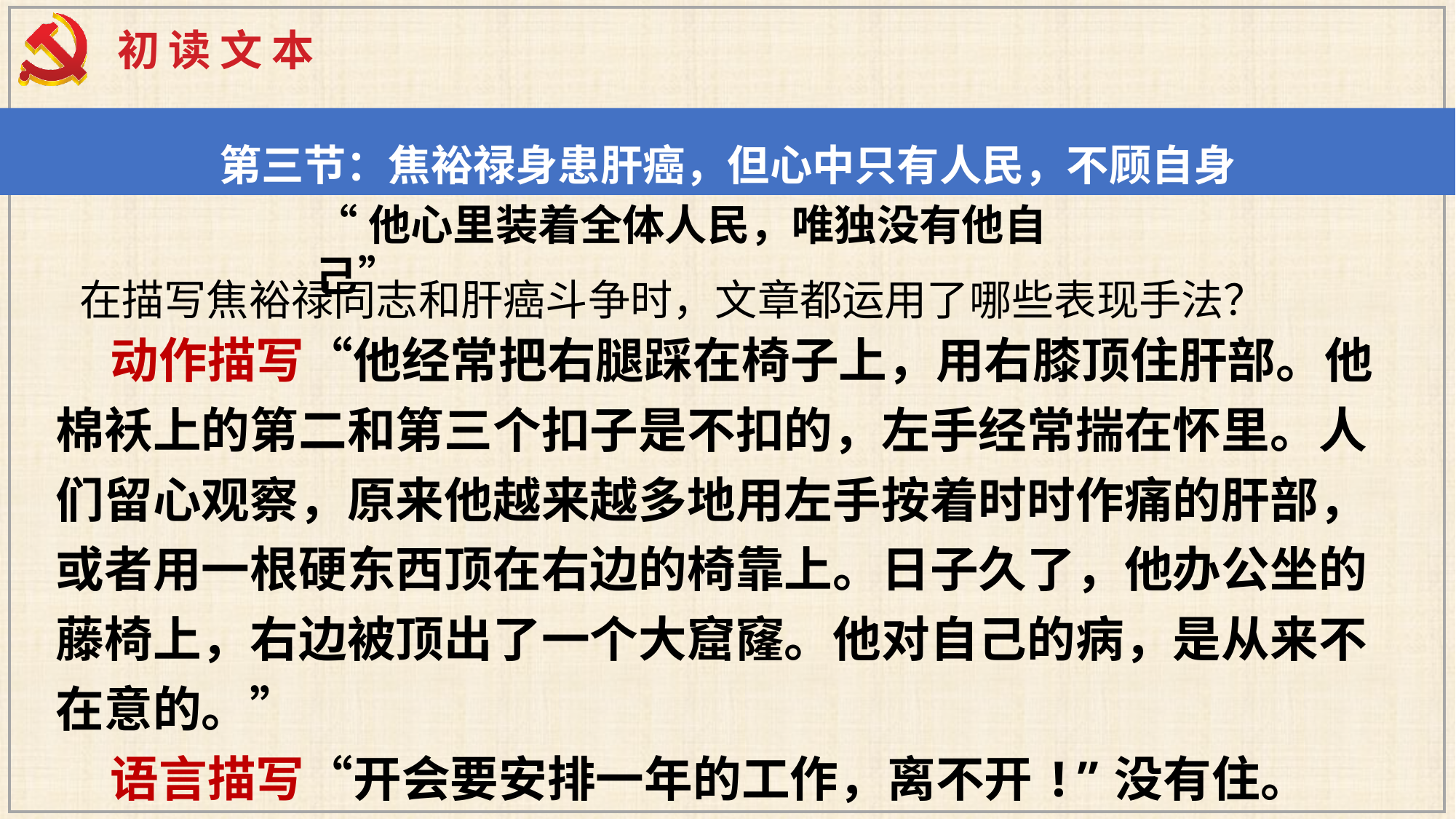

初读文本
第三节：焦裕禄身患肝癌，但心中只有人民，不顾自身
“他心里装着全体人民，唯独没有他自己”
在描写焦裕禄同志和肝癌斗争时，文章都运用了哪些表现手法？
动作描写“他经常把右腿踩在椅子上，用右膝顶住肝部。他棉袄上的第二和第三个扣子是不扣的，左手经常揣在怀里。人们留心观察，原来他越来越多地用左手按着时时作痛的肝部，或者用一根硬东西顶在右边的椅靠上。日子久了，他办公坐的藤椅上，右边被顶出了一个大窟窿。他对自己的病，是从来不在意的。”
语言描写“开会要安排一年的工作，离不开!”没有住。